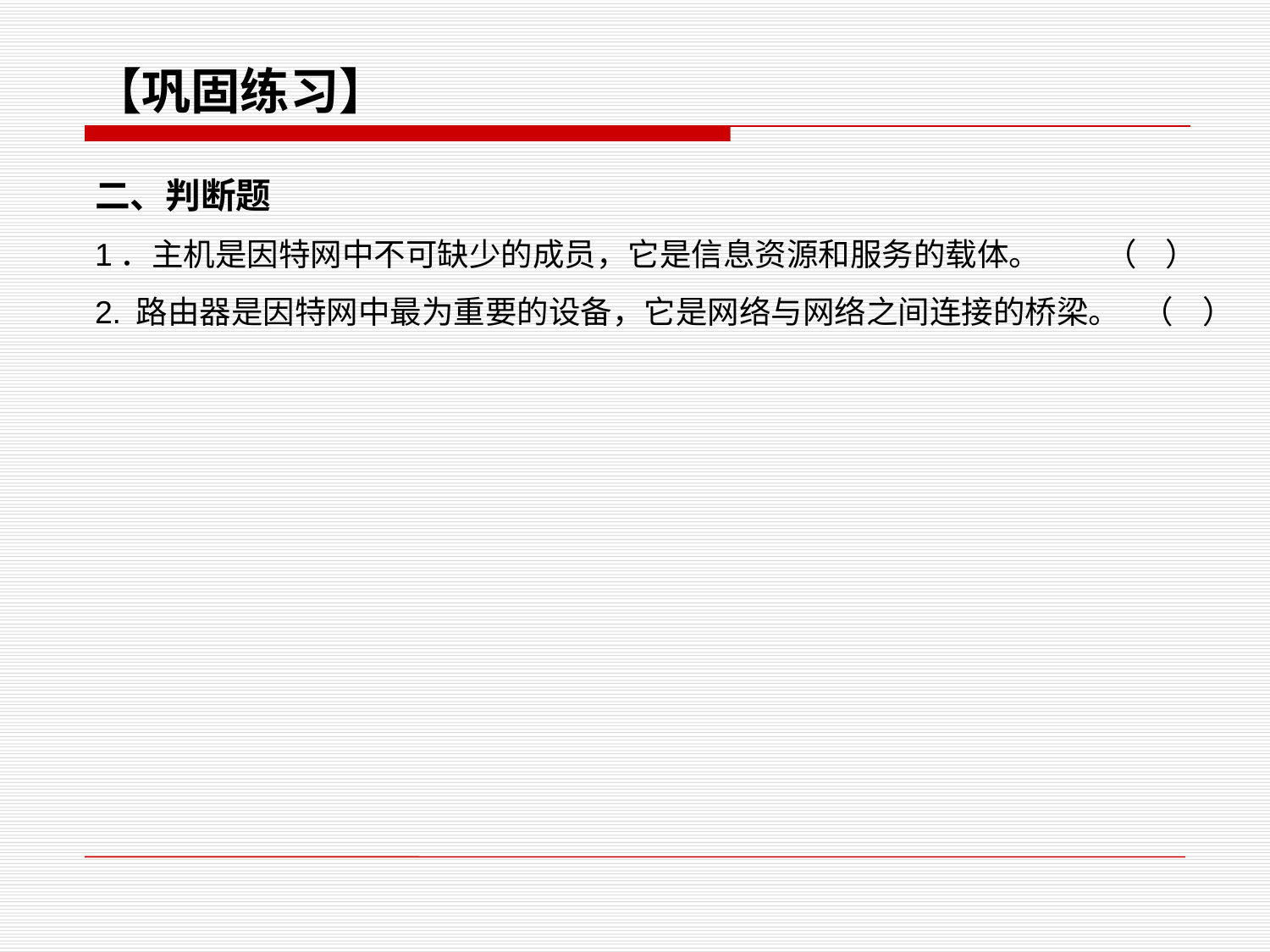

【巩固练习】
二、判断题
1．主机是因特网中不可缺少的成员，它是信息资源和服务的载体。         （    ）
2. 路由器是因特网中最为重要的设备，它是网络与网络之间连接的桥梁。   （    ）
52